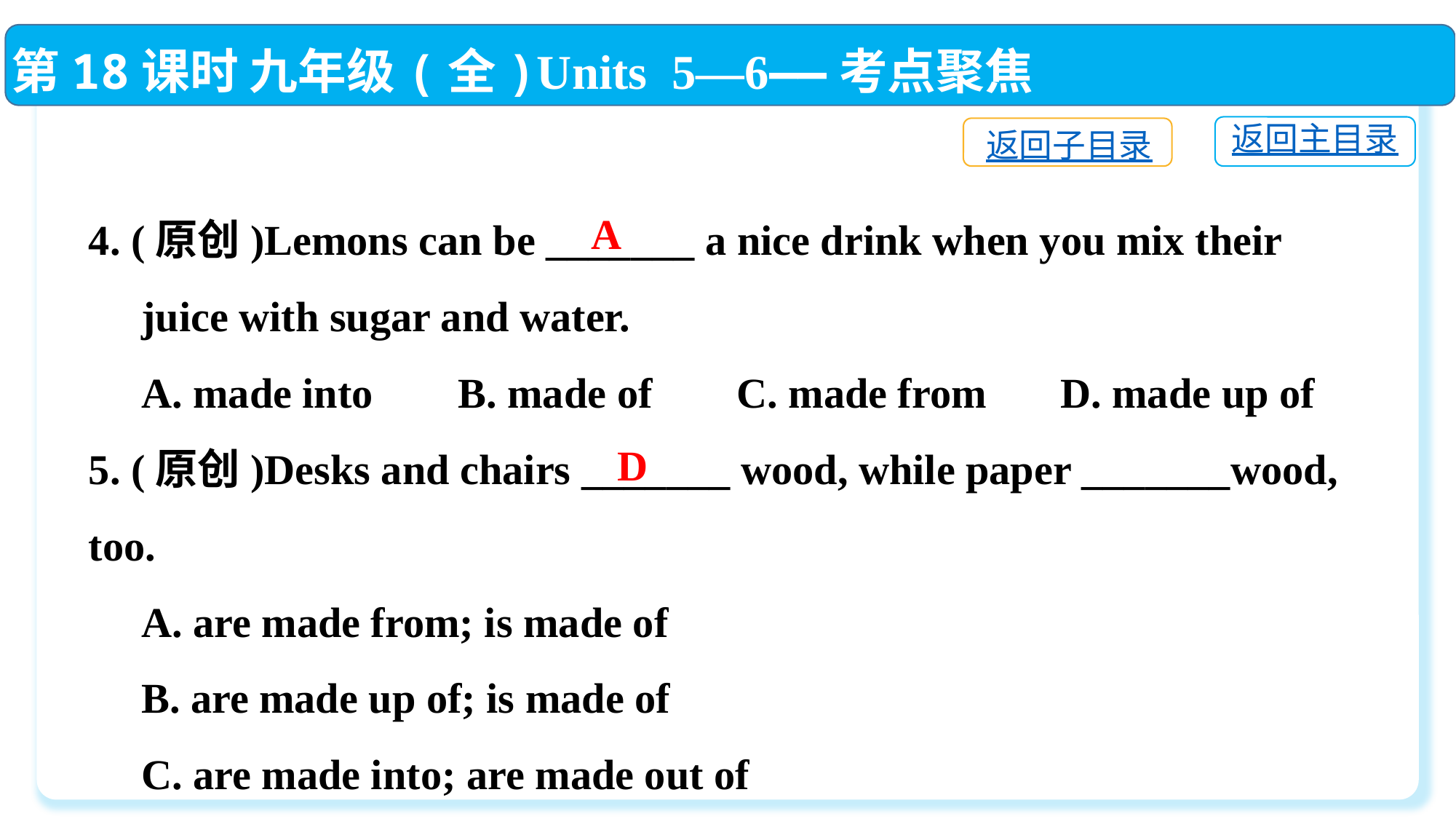

第18课时 九年级(全)Units  5—6——考点聚焦

返回主目录

返回子目录
4. (原创)Lemons can be _______ a nice drink when you mix their
     juice with sugar and water.
     A. made into	    B. made of        C. made from       D. made up of
5. (原创)Desks and chairs _______ wood, while paper _______wood, too.
     A. are made from; is made of
     B. are made up of; is made of
     C. are made into; are made out of
     D. are made of; is made from
A

D